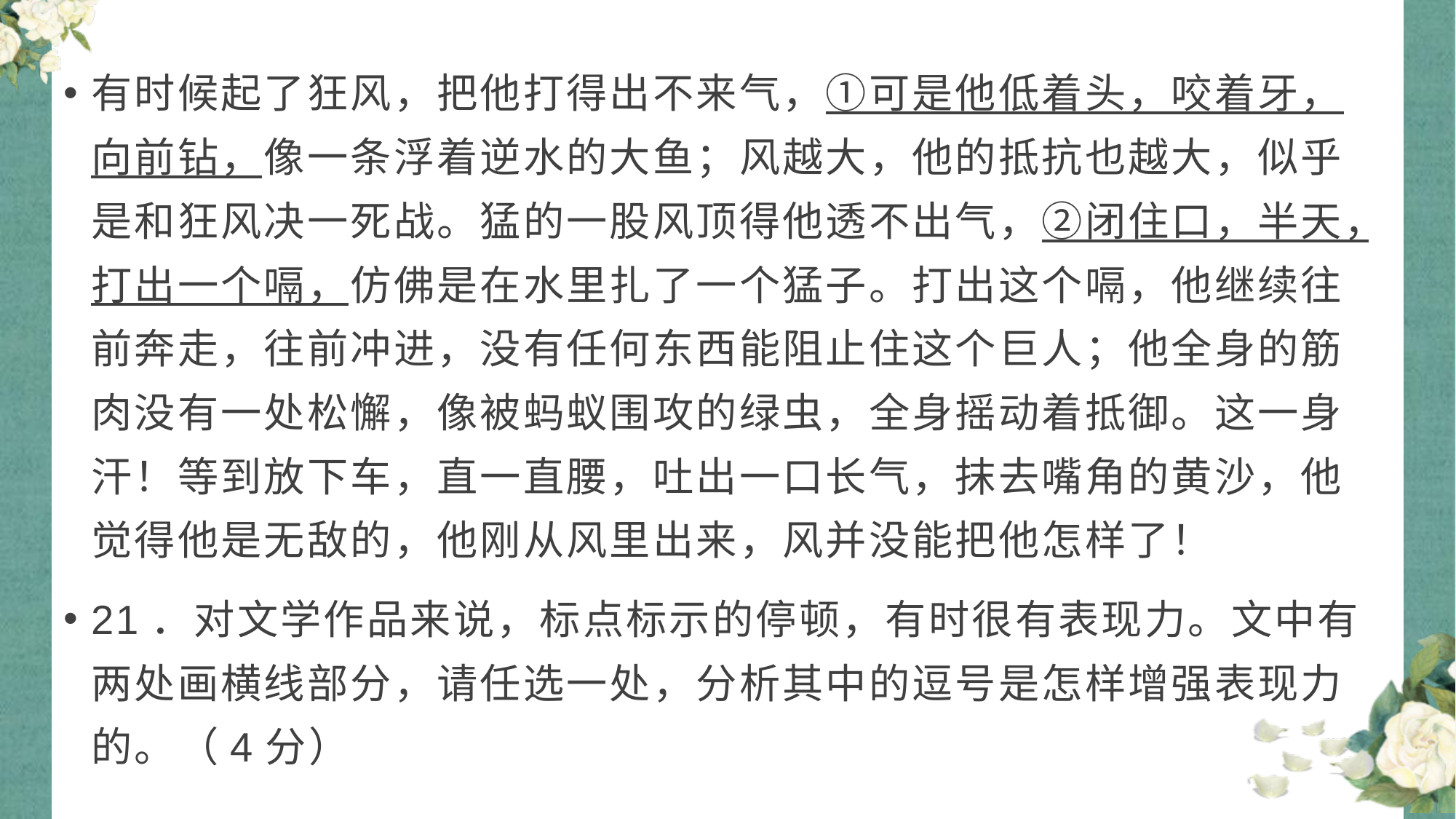

有时候起了狂风，把他打得出不来气，①可是他低着头，咬着牙，向前钻，像一条浮着逆水的大鱼；风越大，他的抵抗也越大，似乎是和狂风决一死战。猛的一股风顶得他透不出气，②闭住口，半天，打出一个嗝，仿佛是在水里扎了一个猛子。打出这个嗝，他继续往前奔走，往前冲进，没有任何东西能阻止住这个巨人；他全身的筋肉没有一处松懈，像被蚂蚁围攻的绿虫，全身摇动着抵御。这一身汗！等到放下车，直一直腰，吐出一口长气，抹去嘴角的黄沙，他觉得他是无敌的，他刚从风里出来，风并没能把他怎样了！
21．对文学作品来说，标点标示的停顿，有时很有表现力。文中有两处画横线部分，请任选一处，分析其中的逗号是怎样增强表现力的。（4分）